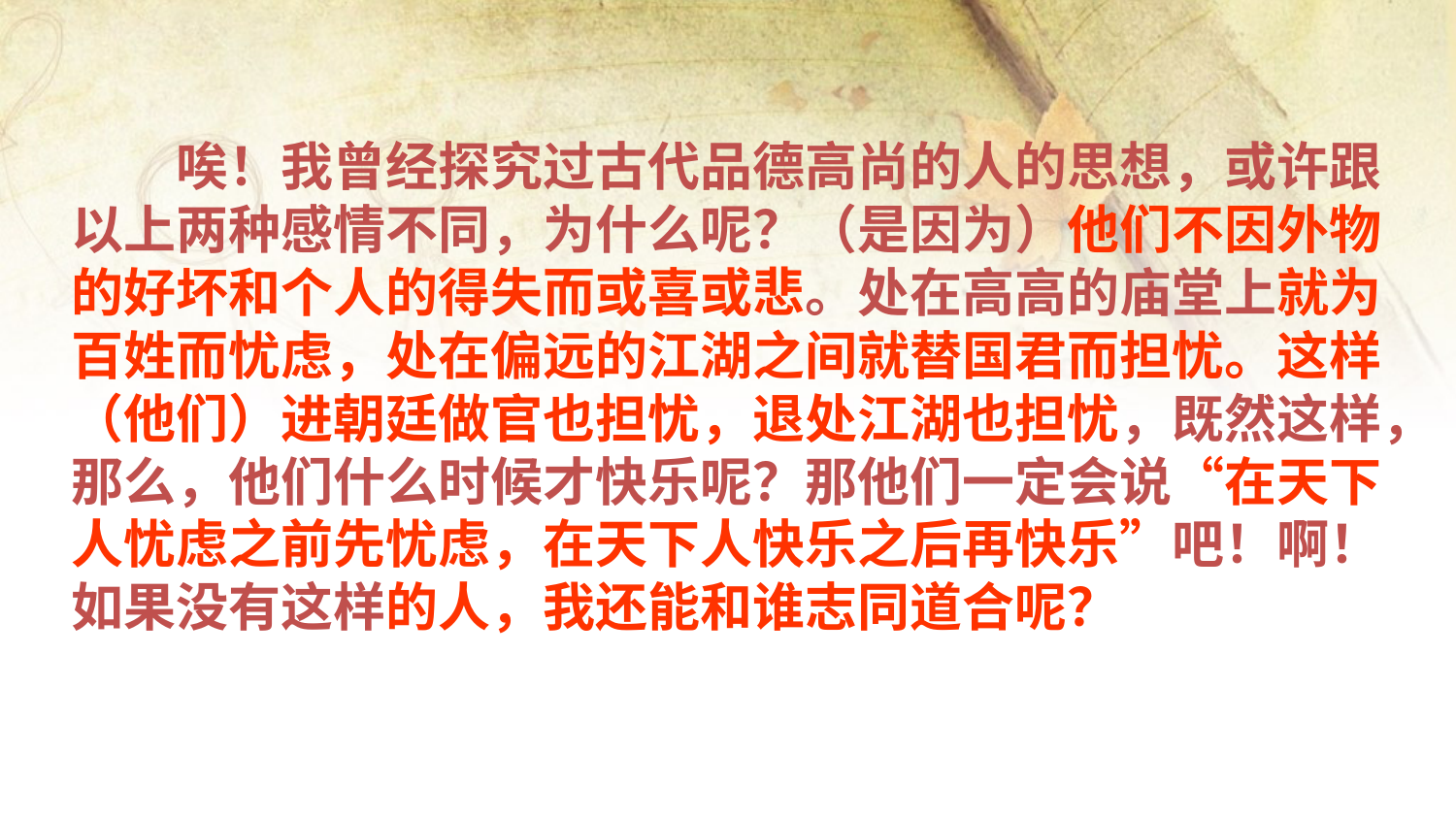

唉！我曾经探究过古代品德高尚的人的思想，或许跟以上两种感情不同，为什么呢？（是因为）他们不因外物的好坏和个人的得失而或喜或悲。处在高高的庙堂上就为百姓而忧虑，处在偏远的江湖之间就替国君而担忧。这样（他们）进朝廷做官也担忧，退处江湖也担忧，既然这样，那么，他们什么时候才快乐呢？那他们一定会说“在天下人忧虑之前先忧虑，在天下人快乐之后再快乐”吧！啊！如果没有这样的人，我还能和谁志同道合呢？